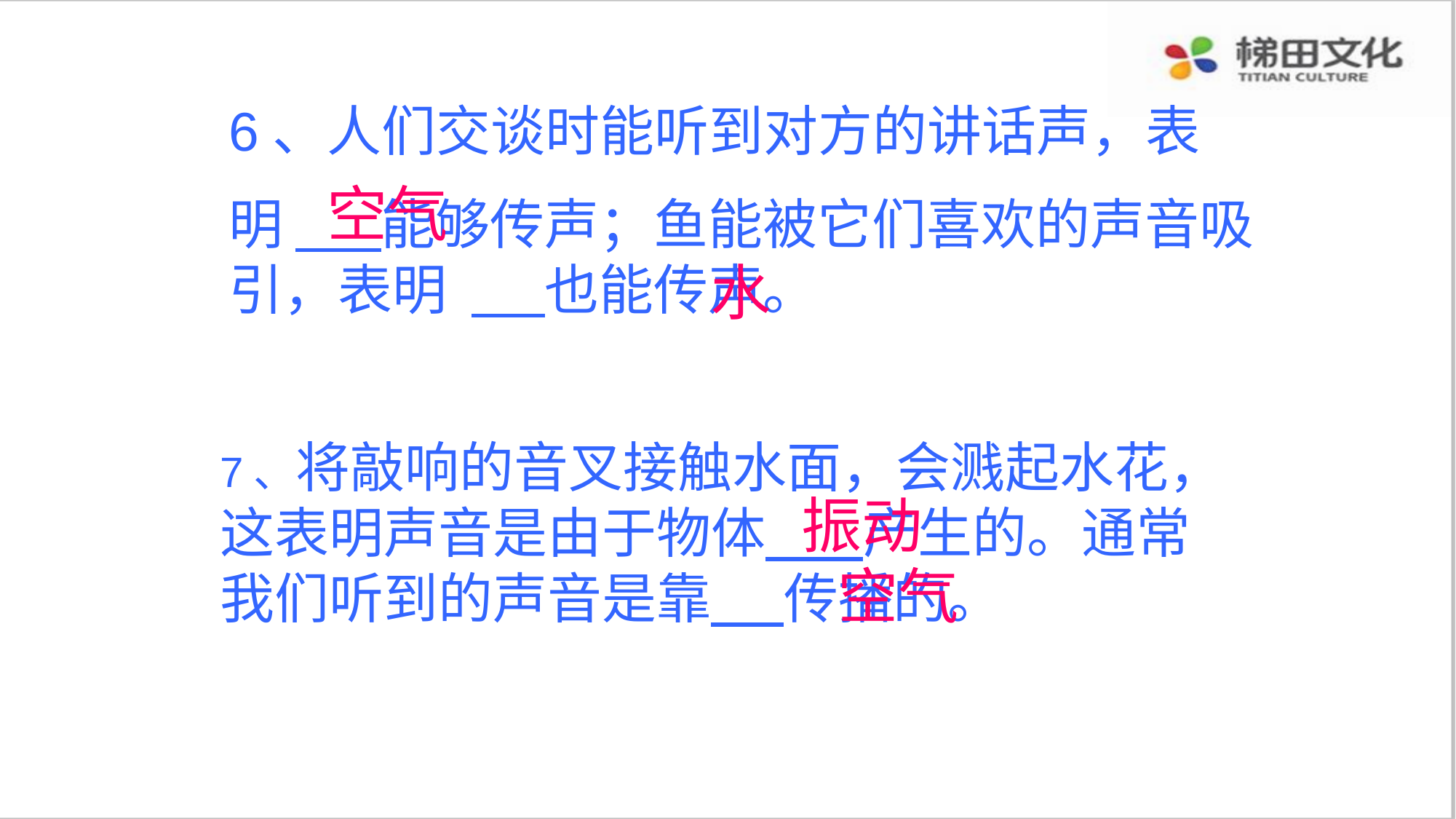

6、人们交谈时能听到对方的讲话声，表
明        能够传声；鱼能被它们喜欢的声音吸引，表明        也能传声。
空气
水
7、将敲响的音叉接触水面，会溅起水花，这表明声音是由于物体        产生的。通常我们听到的声音是靠      传播的。
振动
空气